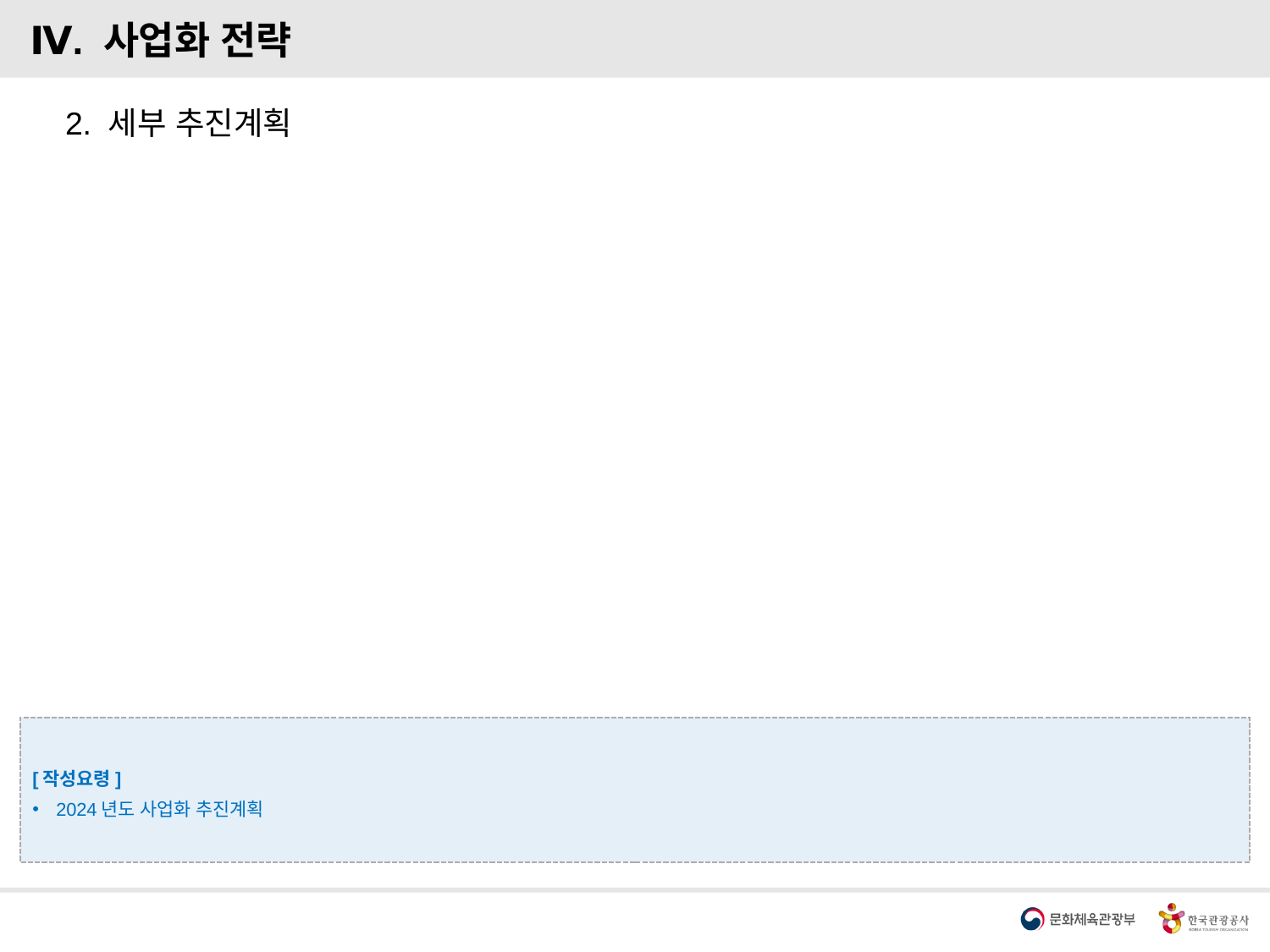

Ⅳ. 사업화 전략
2. 세부 추진계획
[작성요령]
2024년도 사업화 추진계획